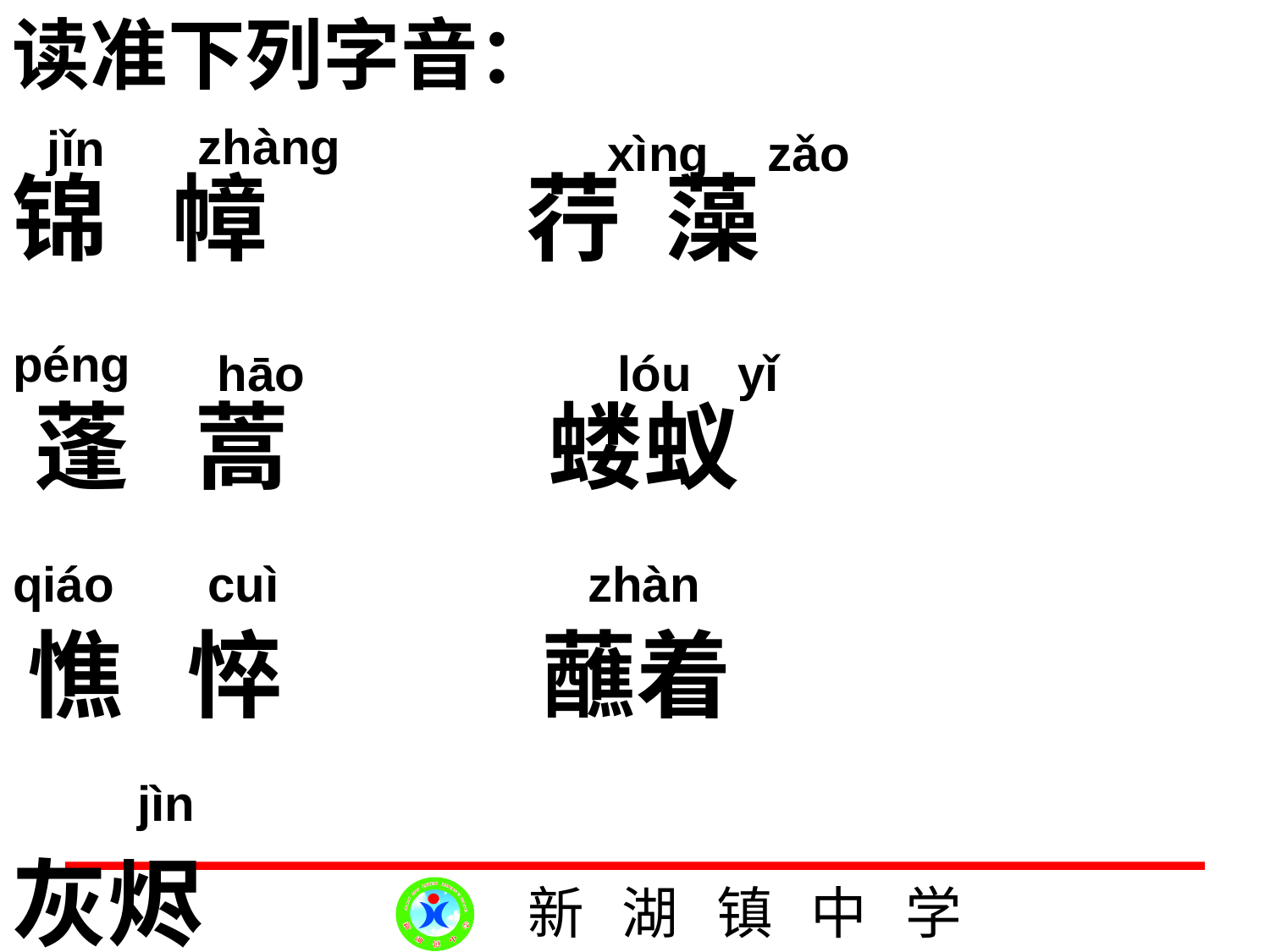

读准下列字音：

锦   幛            荇  藻

  蓬   蒿            蝼蚁

 憔   悴            蘸着

灰烬
zhàng
jǐn
xìng
zǎo
péng
hāo
lóu
yǐ
qiáo
cuì
zhàn
jìn